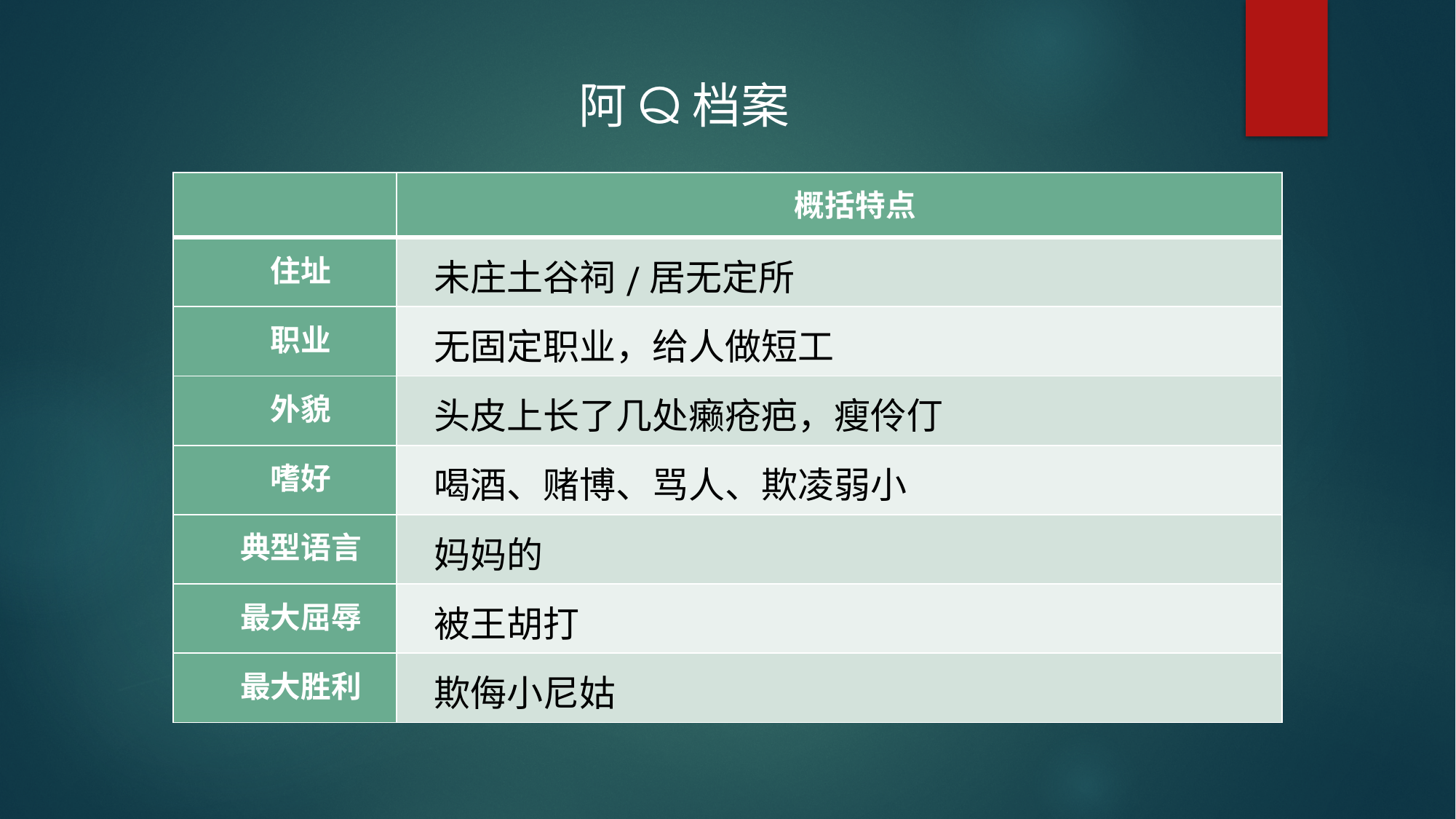

阿Q档案
|  | 概括特点 |
| --- | --- |
| 住址 | 未庄土谷祠/居无定所 |
| 职业 | 无固定职业，给人做短工 |
| 外貌 | 头皮上长了几处癞疮疤，瘦伶仃 |
| 嗜好 | 喝酒、赌博、骂人、欺凌弱小 |
| 典型语言 | 妈妈的 |
| 最大屈辱 | 被王胡打 |
| 最大胜利 | 欺侮小尼姑 |